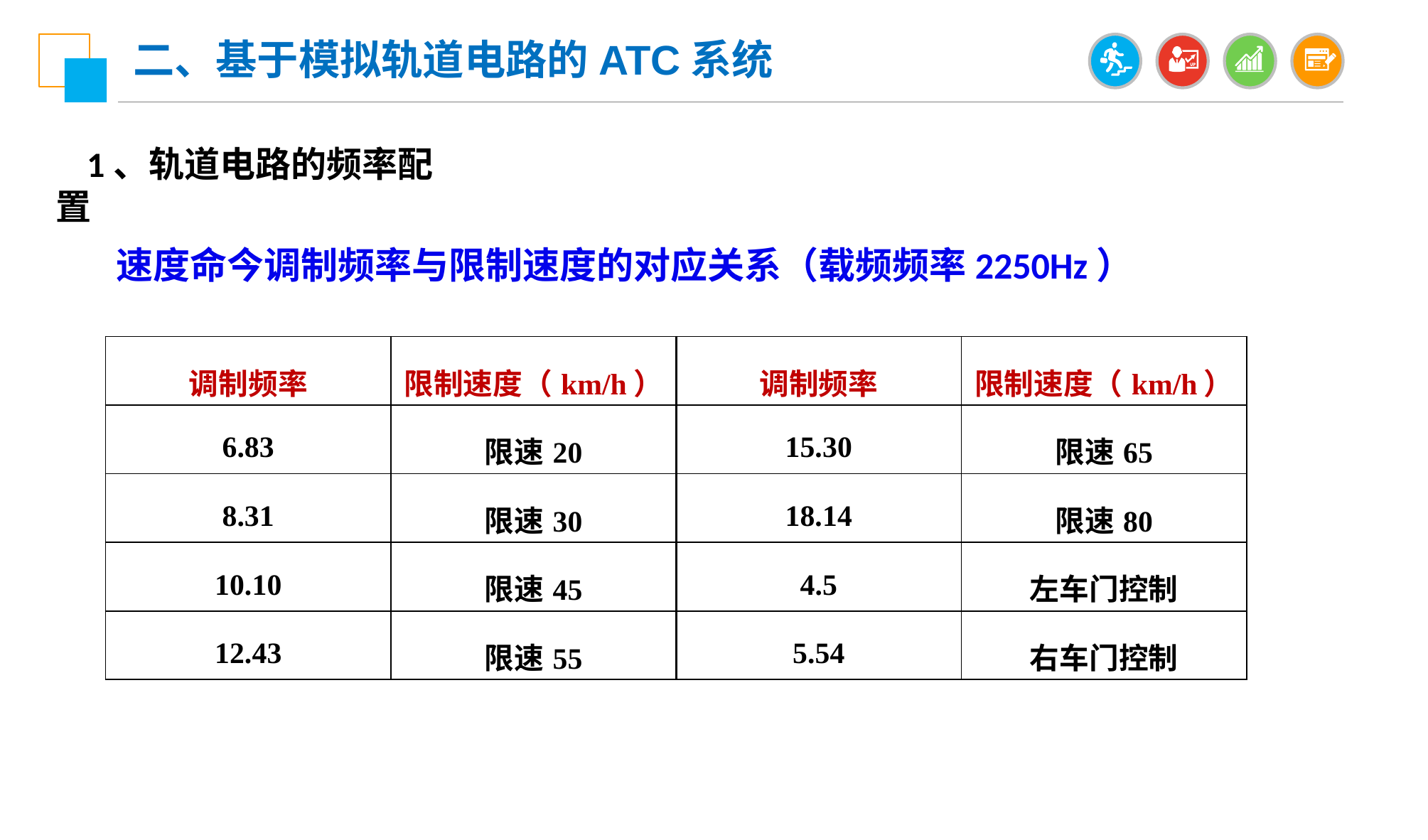

二、基于模拟轨道电路的ATC系统
1、轨道电路的频率配置
速度命今调制频率与限制速度的对应关系（载频频率2250Hz）
| 调制频率 | 限制速度（km/h） | 调制频率 | 限制速度（km/h） |
| --- | --- | --- | --- |
| 6.83 | 限速20 | 15.30 | 限速65 |
| 8.31 | 限速30 | 18.14 | 限速80 |
| 10.10 | 限速45 | 4.5 | 左车门控制 |
| 12.43 | 限速55 | 5.54 | 右车门控制 |